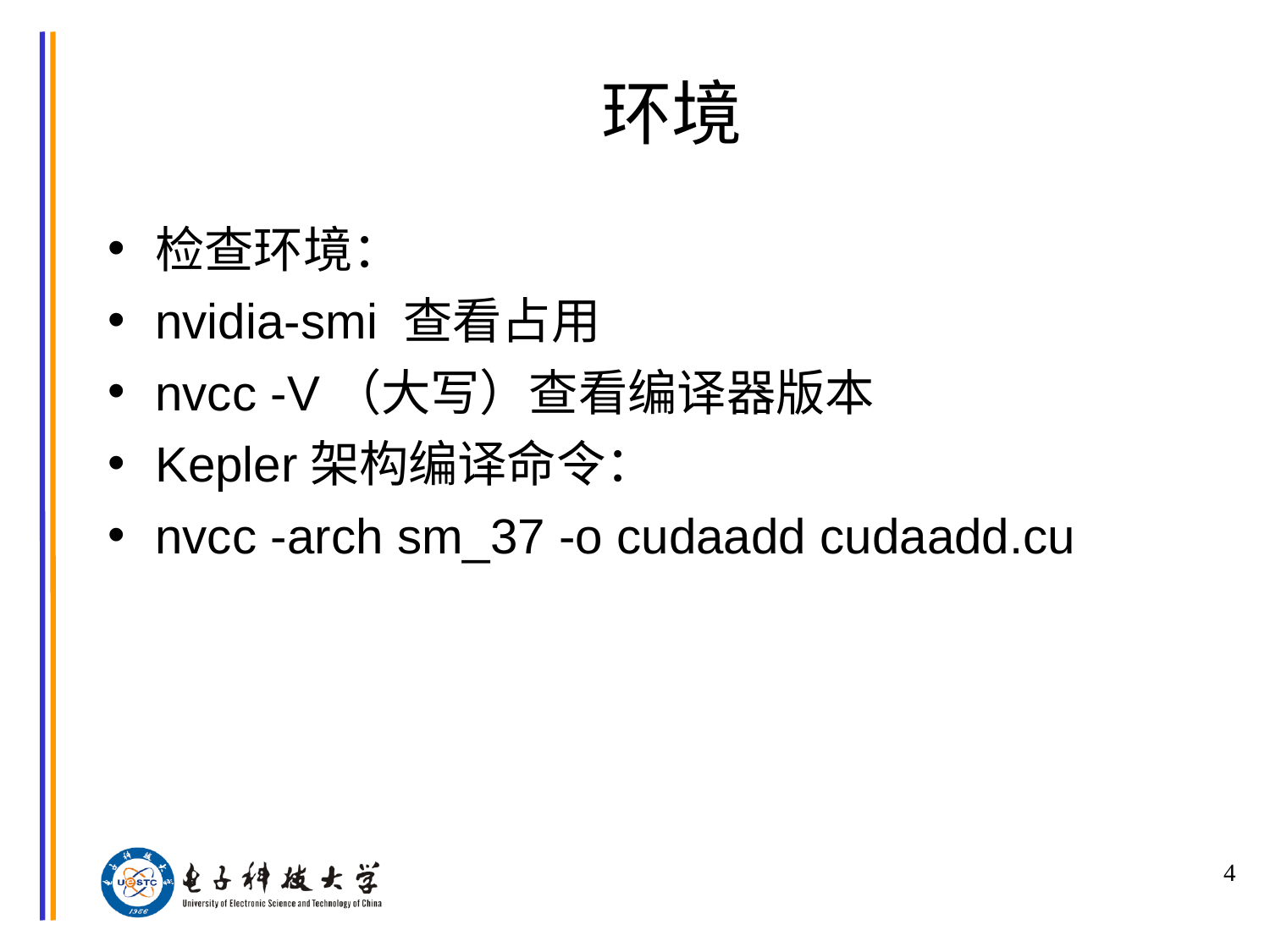

# 环境
检查环境：
nvidia-smi 查看占用
nvcc -V（大写）查看编译器版本
Kepler架构编译命令：
nvcc -arch sm_37 -o cudaadd cudaadd.cu

4